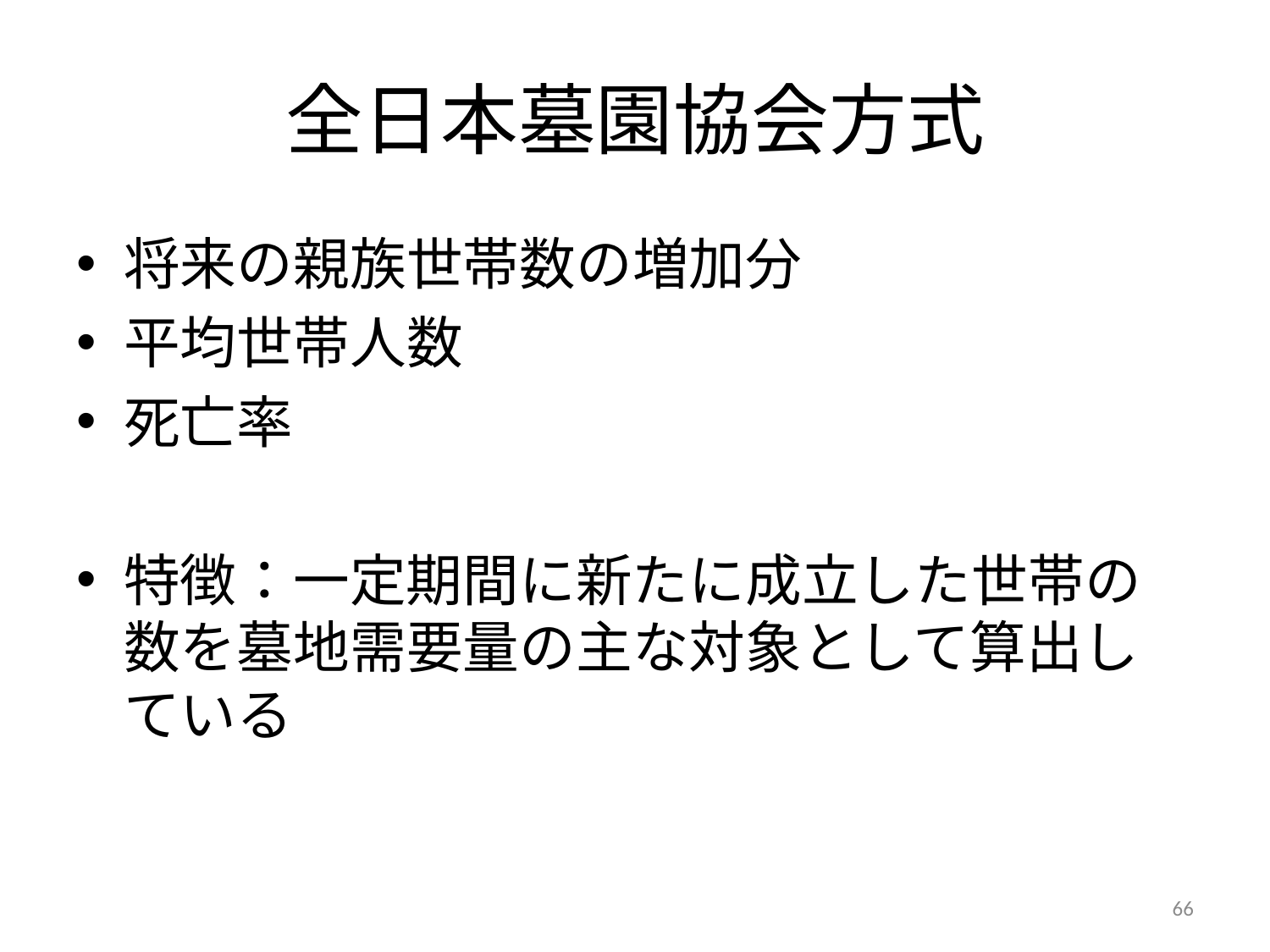

# 全日本墓園協会方式
将来の親族世帯数の増加分
平均世帯人数
死亡率

特徴：一定期間に新たに成立した世帯の数を墓地需要量の主な対象として算出している
66